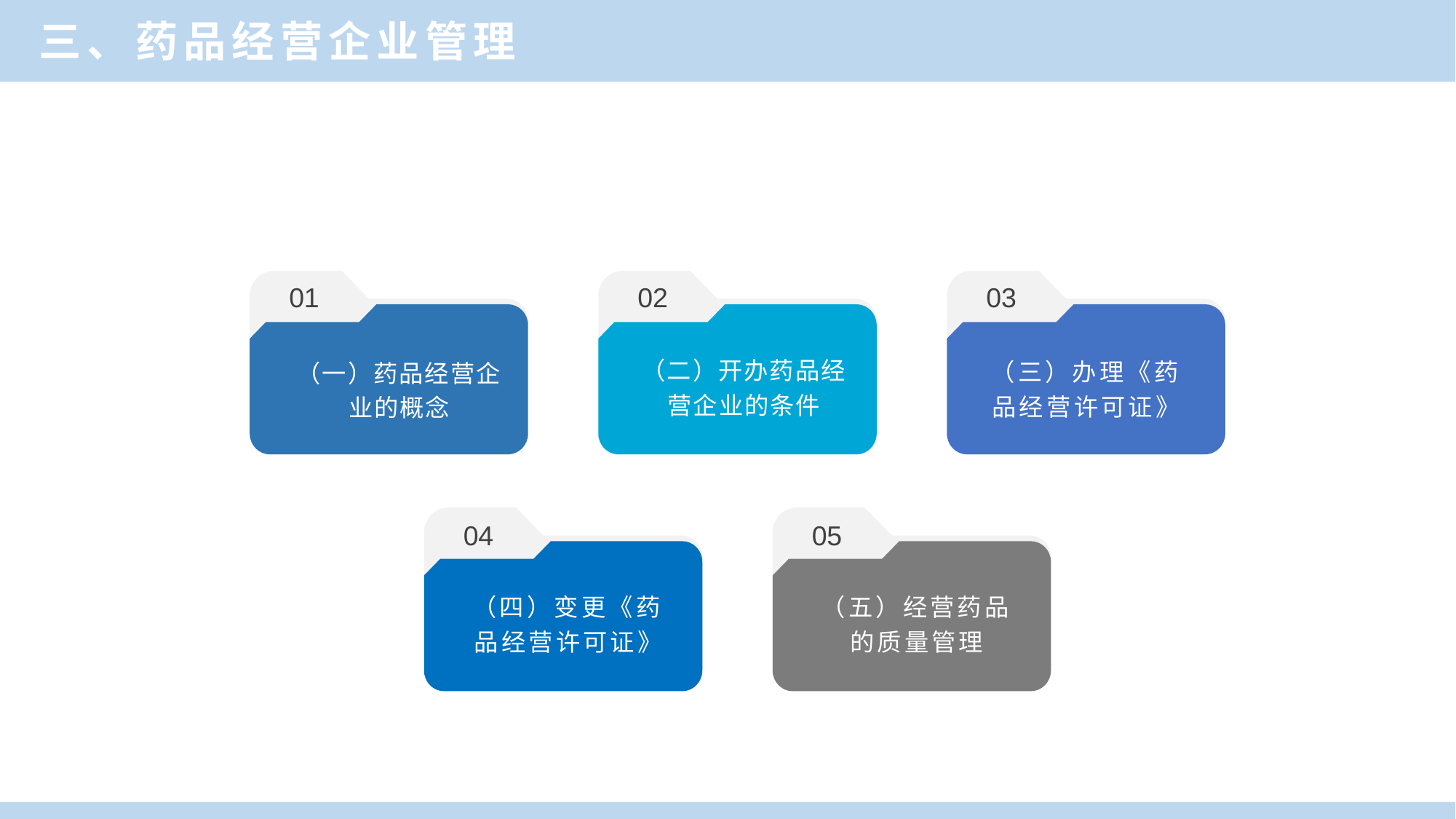

三、药品经营企业管理

01
02
03

（二）开办药品经营企业的条件
（三）办理《药品经营许可证》
（一）药品经营企业的概念

04
05

（四）变更《药品经营许可证》
（五）经营药品的质量管理